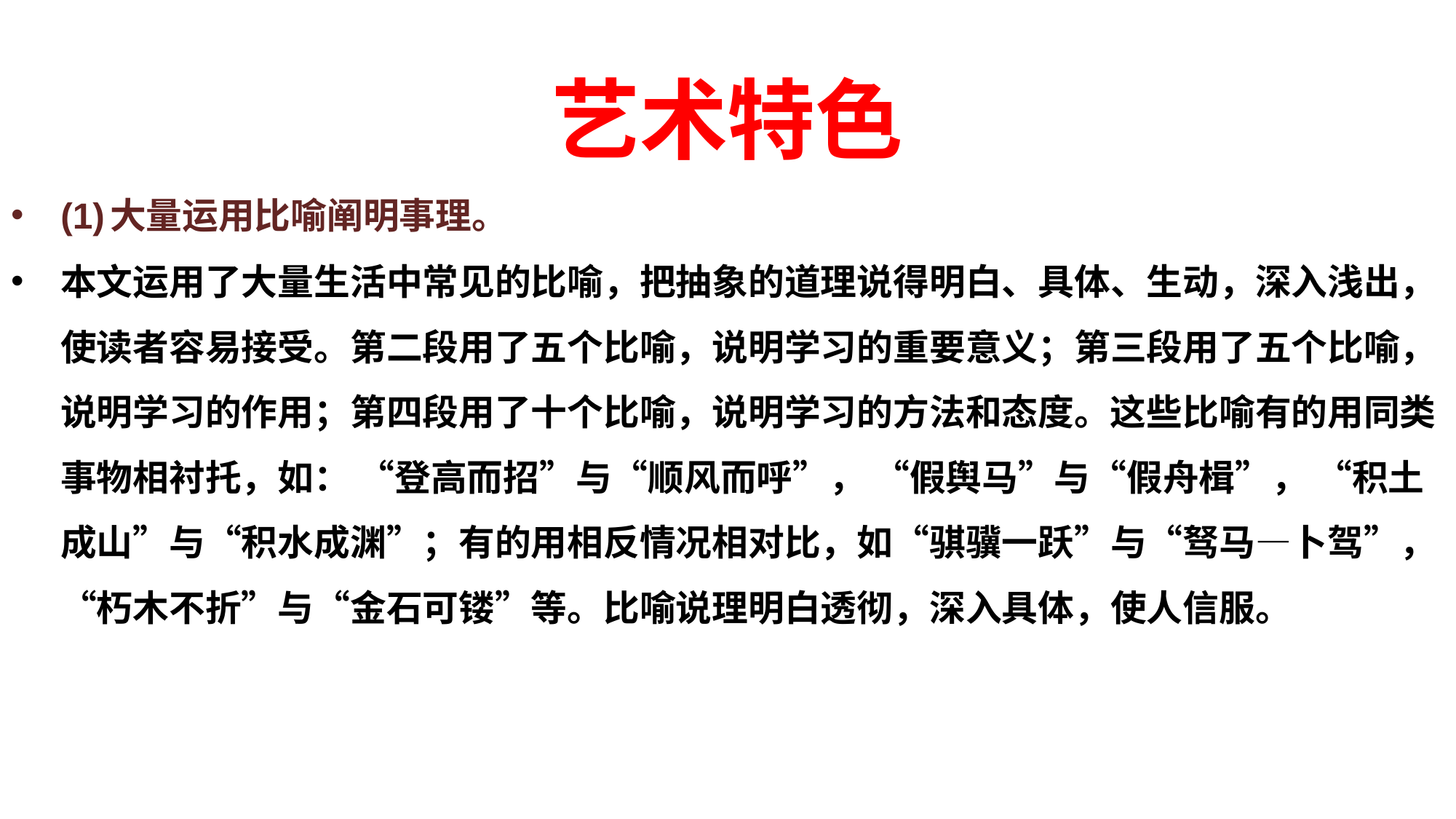

# 艺术特色
(1)大量运用比喻阐明事理。
本文运用了大量生活中常见的比喻，把抽象的道理说得明白、具体、生动，深入浅出，使读者容易接受。第二段用了五个比喻，说明学习的重要意义；第三段用了五个比喻，说明学习的作用；第四段用了十个比喻，说明学习的方法和态度。这些比喻有的用同类事物相衬托，如： “登高而招”与“顺风而呼”， “假舆马”与“假舟楫”， “积土成山”与“积水成渊”；有的用相反情况相对比，如“骐骥一跃”与“驽马—卜驾”，“朽木不折”与“金石可镂”等。比喻说理明白透彻，深入具体，使人信服。